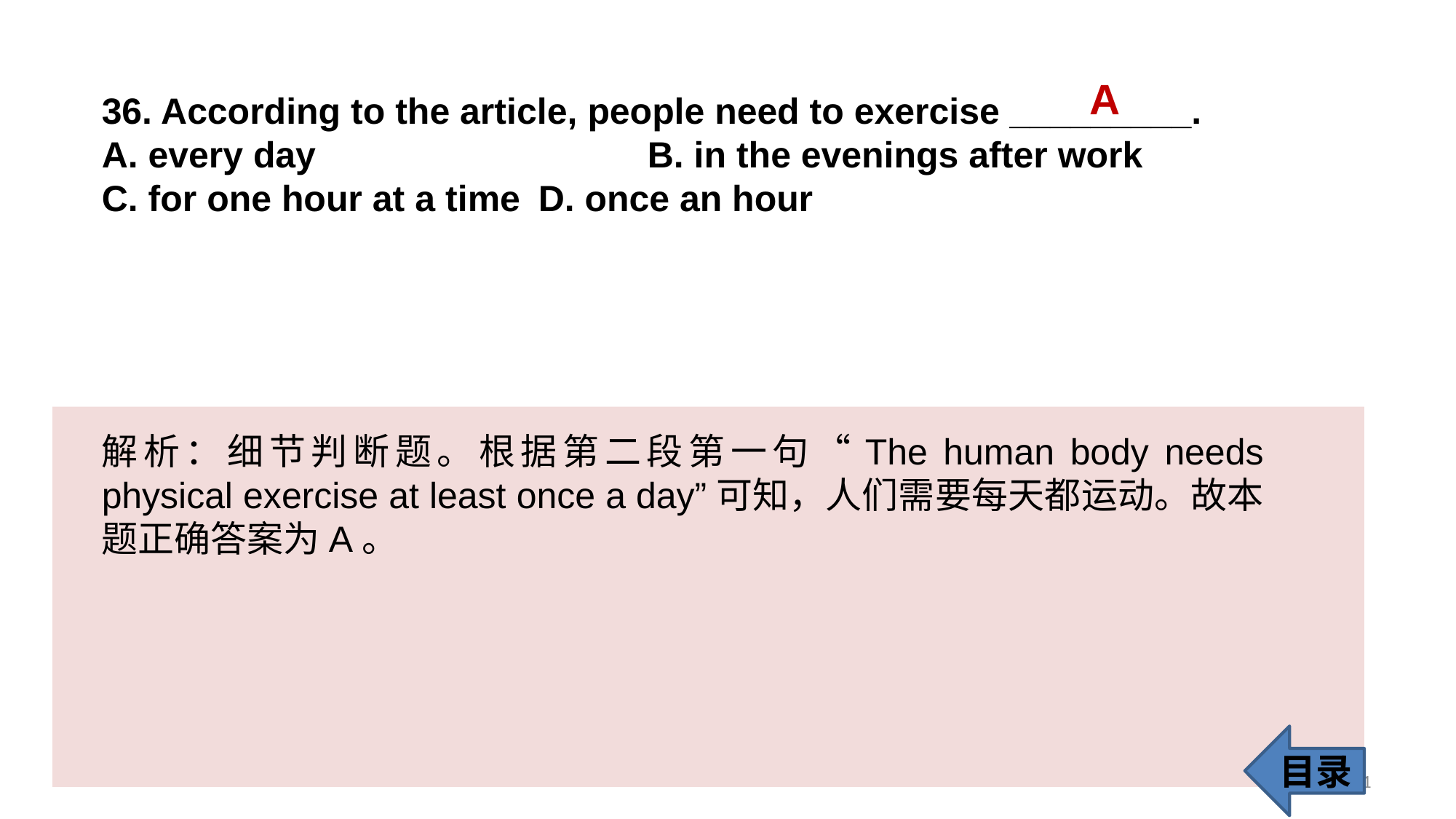

A
36. According to the article, people need to exercise _________.
A. every day 			B. in the evenings after work
C. for one hour at a time 	D. once an hour

解析：细节判断题。根据第二段第一句“The human body needs physical exercise at least once a day”可知，人们需要每天都运动。故本题正确答案为A。
目录
41